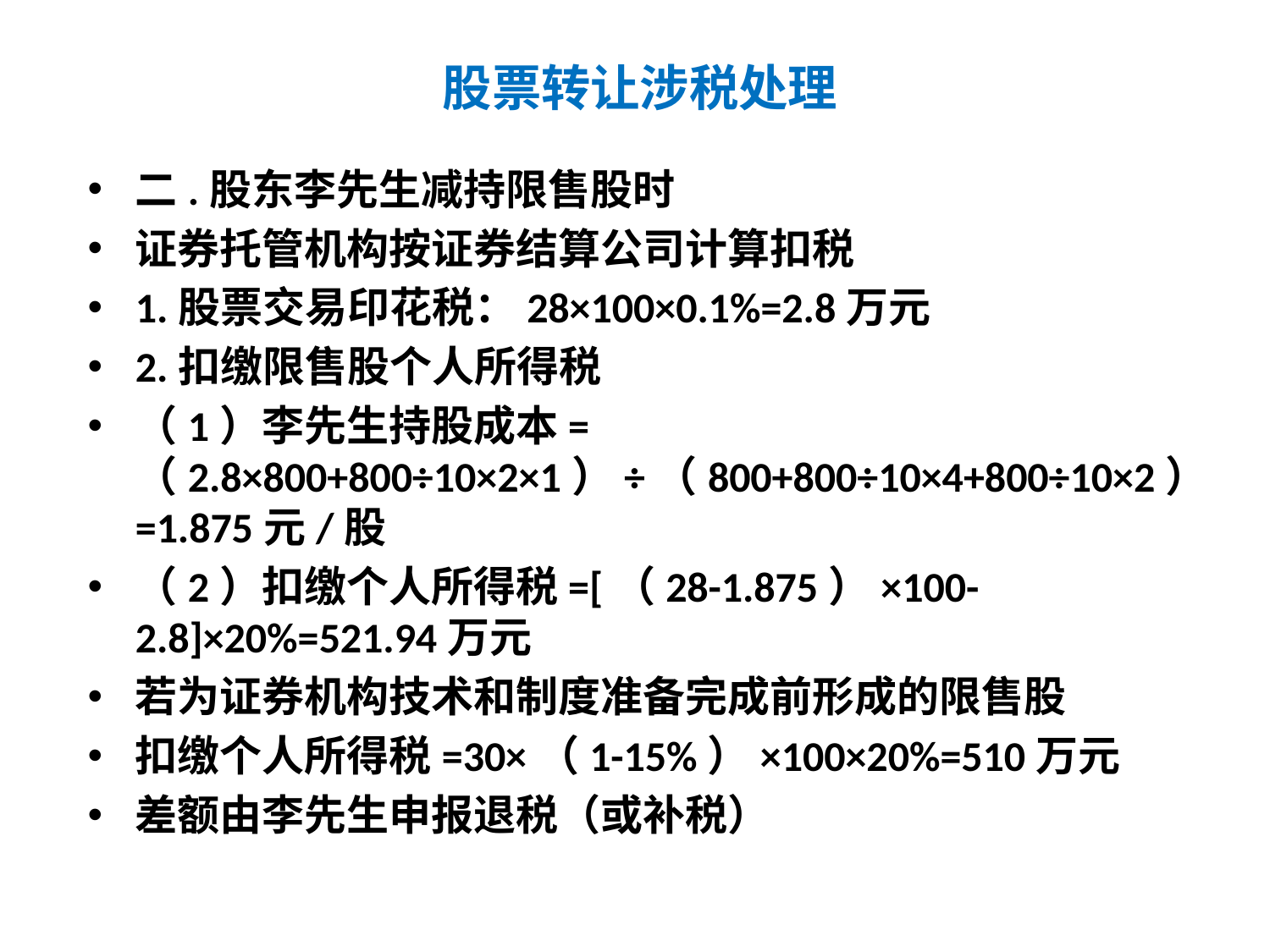

# 股票转让涉税处理
二.股东李先生减持限售股时
证券托管机构按证券结算公司计算扣税
1.股票交易印花税：28×100×0.1%=2.8万元
2.扣缴限售股个人所得税
（1）李先生持股成本= （2.8×800+800÷10×2×1）÷（800+800÷10×4+800÷10×2）=1.875元/股
（2）扣缴个人所得税=[（28-1.875）×100- 2.8]×20%=521.94万元
若为证券机构技术和制度准备完成前形成的限售股
扣缴个人所得税=30×（1-15%）×100×20%=510万元
差额由李先生申报退税（或补税）